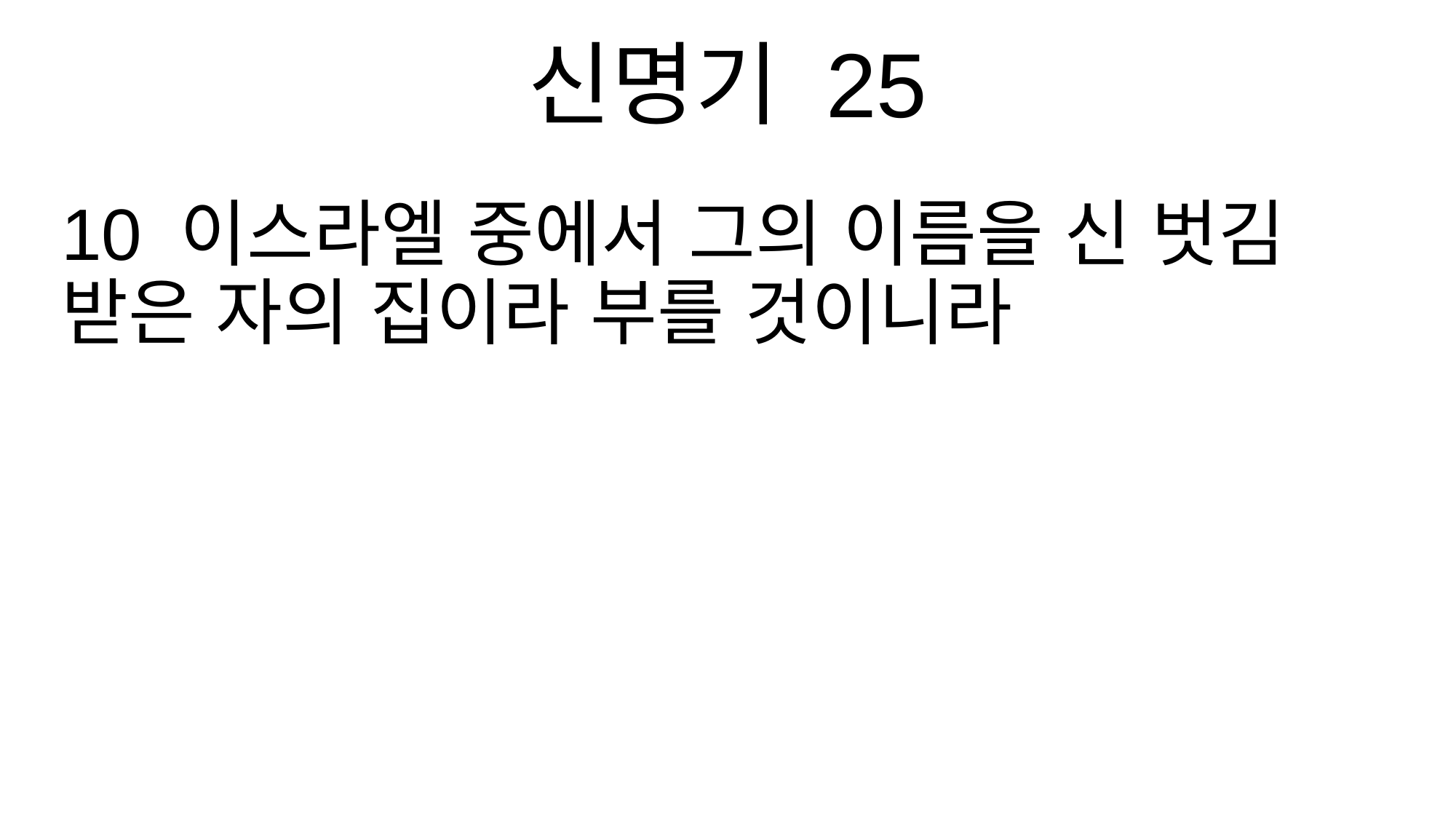

신명기 25
10 이스라엘 중에서 그의 이름을 신 벗김 받은 자의 집이라 부를 것이니라